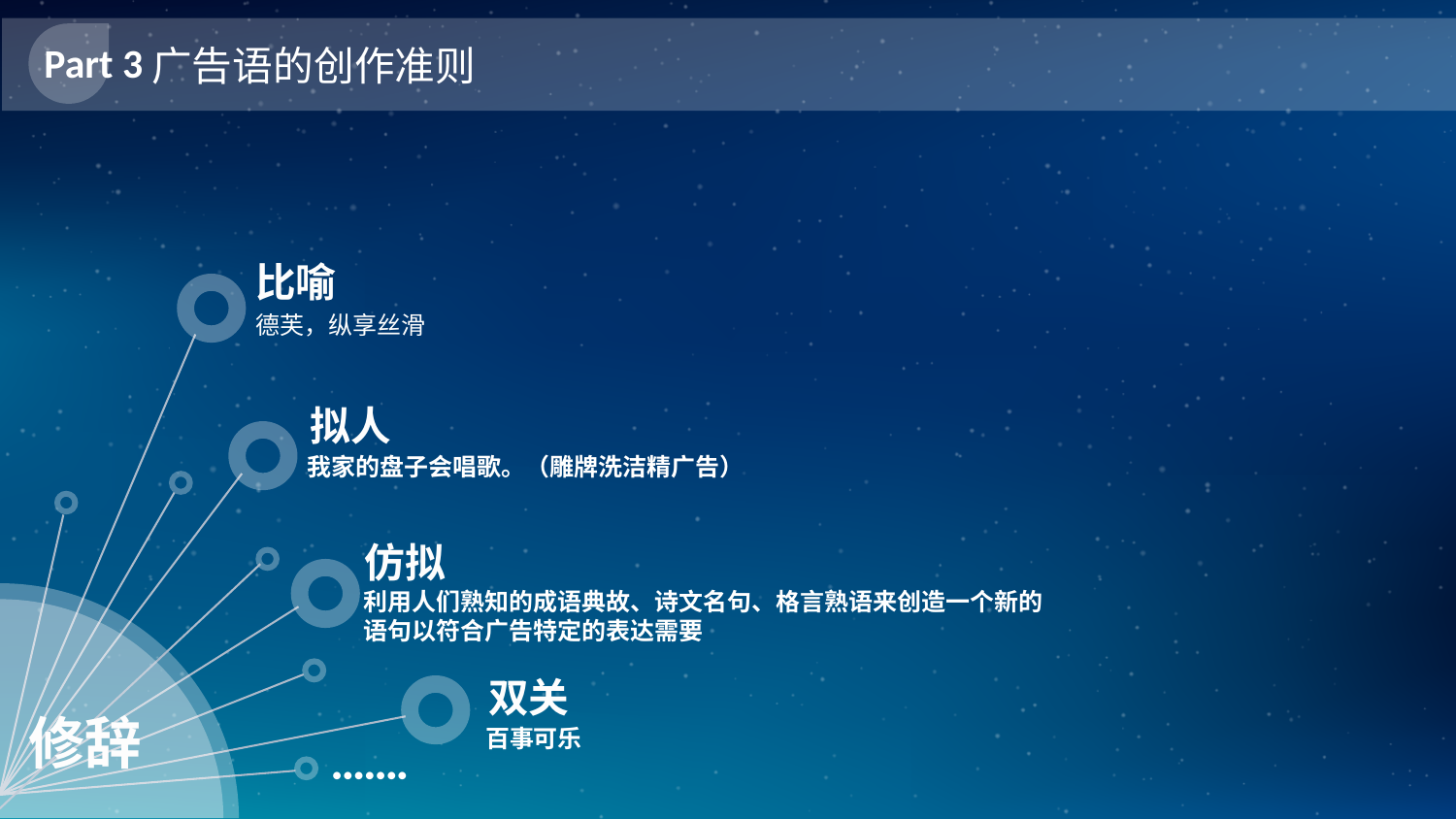

广告语的创作准则

Part 3
比喻

德芙，纵享丝滑

拟人

我家的盘子会唱歌。（雕牌洗洁精广告）

仿拟

利用人们熟知的成语典故、诗文名句、格言熟语来创造一个新的语句以符合广告特定的表达需要

双关

修辞
百事可乐

·······